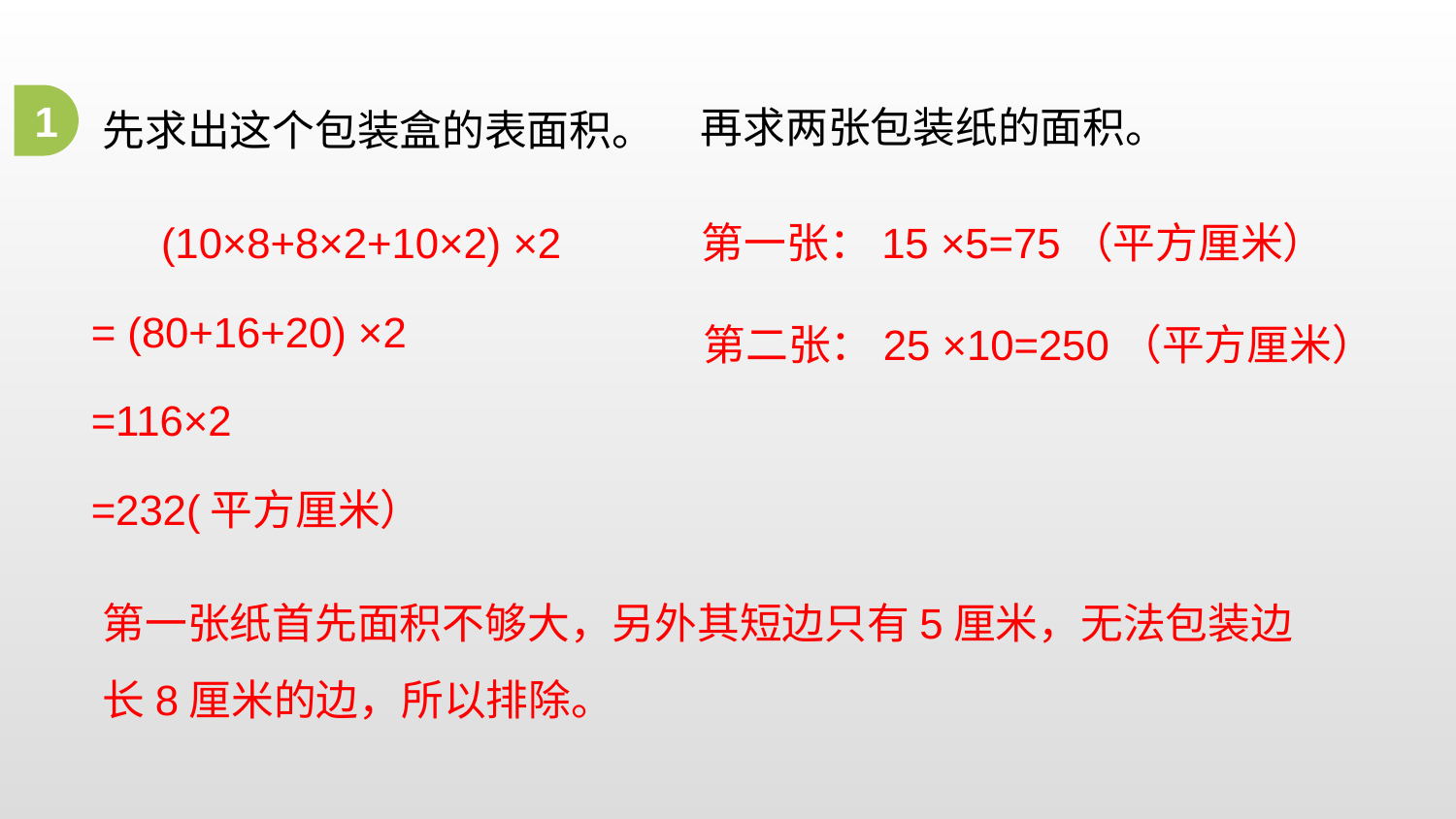

1
再求两张包装纸的面积。
先求出这个包装盒的表面积。
(10×8+8×2+10×2) ×2
第一张：15 ×5=75（平方厘米）
= (80+16+20) ×2
第二张：25 ×10=250（平方厘米）
=116×2
=232(平方厘米）
第一张纸首先面积不够大，另外其短边只有5厘米，无法包装边长8厘米的边，所以排除。